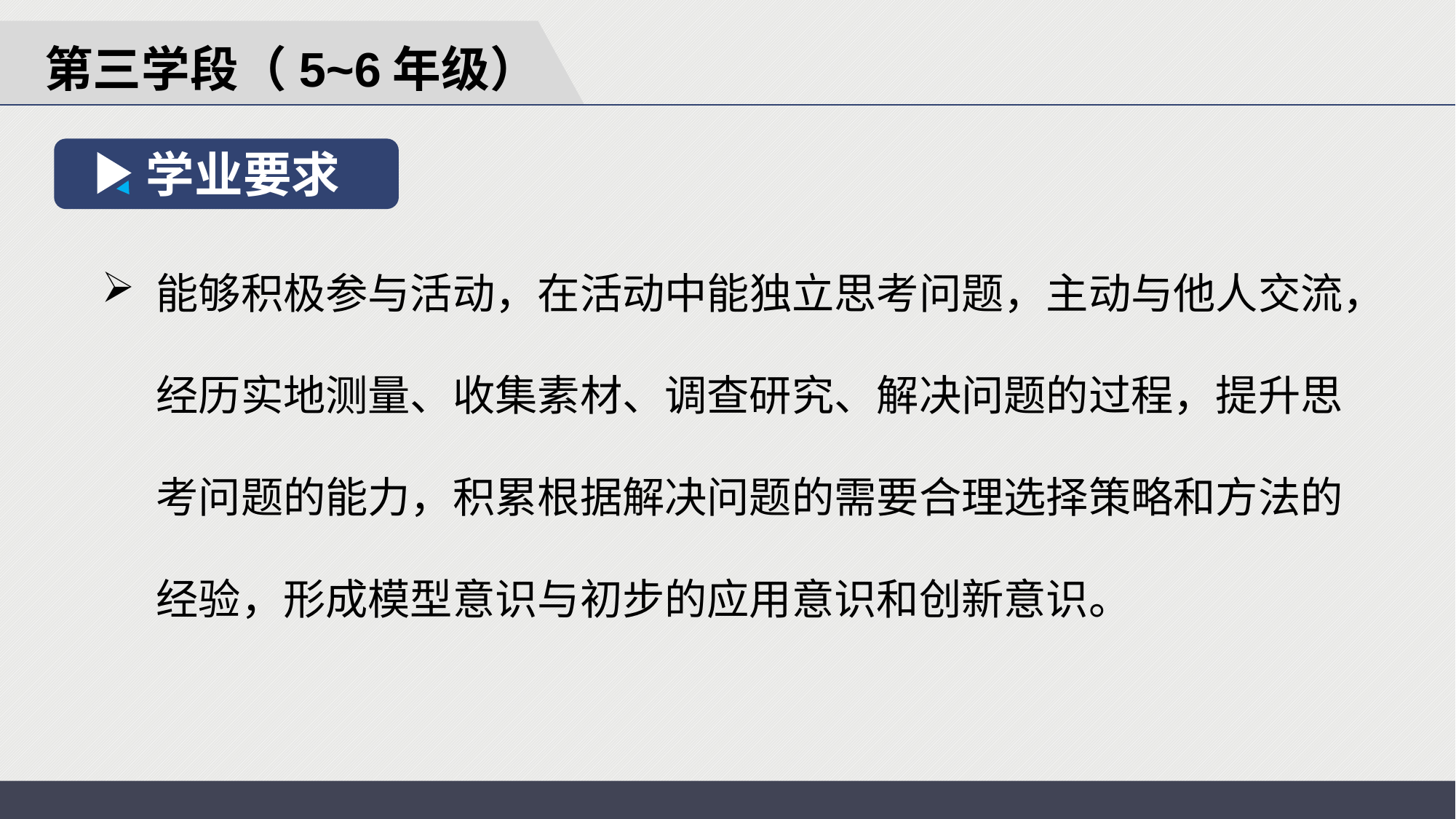

第三学段（5~6年级）
学业要求

能够积极参与活动，在活动中能独立思考问题，主动与他人交流，经历实地测量、收集素材、调查研究、解决问题的过程，提升思考问题的能力，积累根据解决问题的需要合理选择策略和方法的经验，形成模型意识与初步的应用意识和创新意识。